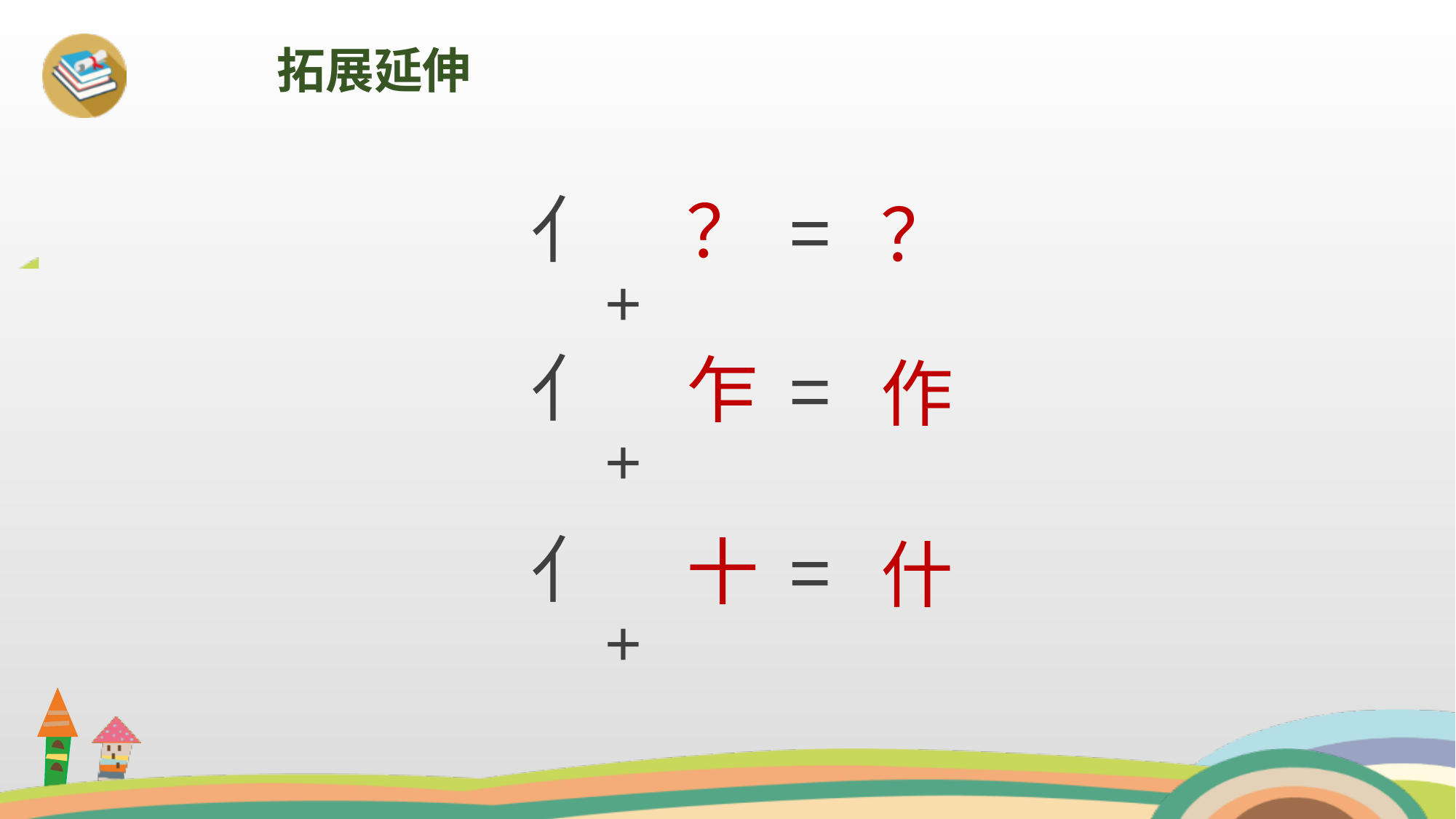

拓展延伸
+
亻
=
？
？
+
亻
=
乍
作
+
亻
=
十
什